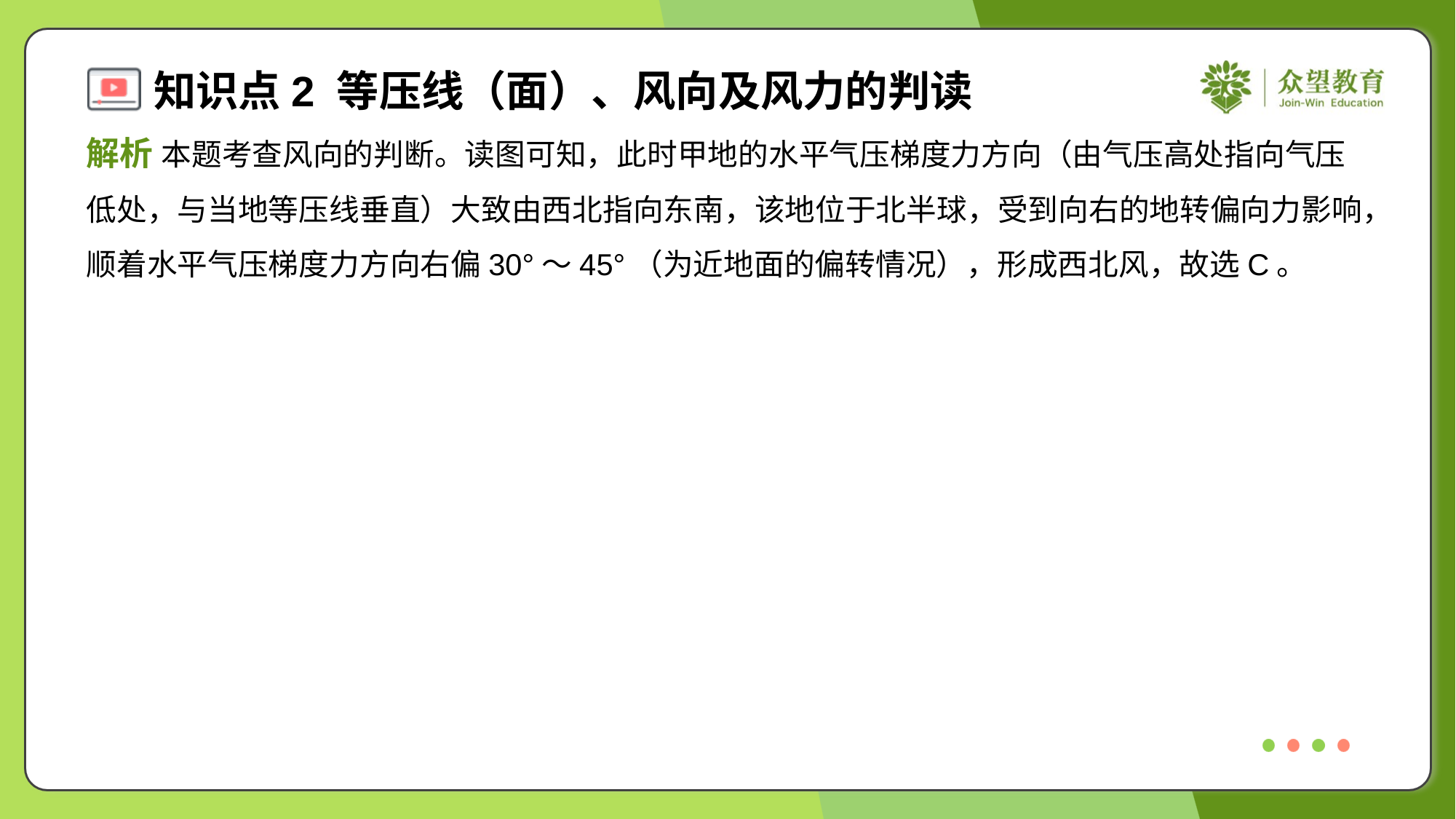

解析 本题考查风向的判断。读图可知，此时甲地的水平气压梯度力方向（由气压高处指向气压
低处，与当地等压线垂直）大致由西北指向东南，该地位于北半球，受到向右的地转偏向力影响，
顺着水平气压梯度力方向右偏30°～45°（为近地面的偏转情况），形成西北风，故选C。